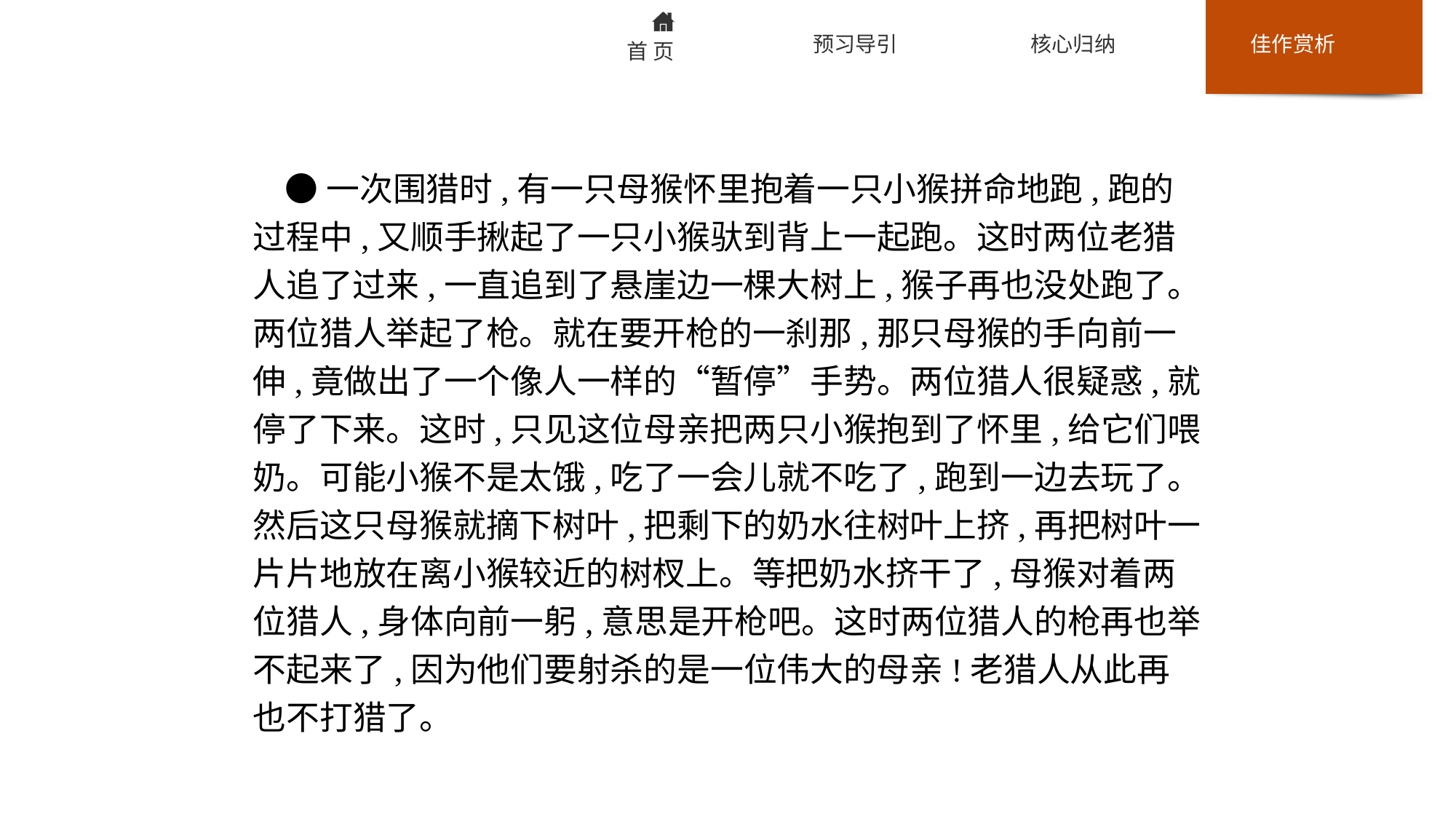

●一次围猎时,有一只母猴怀里抱着一只小猴拼命地跑,跑的过程中,又顺手揪起了一只小猴驮到背上一起跑。这时两位老猎人追了过来,一直追到了悬崖边一棵大树上,猴子再也没处跑了。两位猎人举起了枪。就在要开枪的一刹那,那只母猴的手向前一伸,竟做出了一个像人一样的“暂停”手势。两位猎人很疑惑,就停了下来。这时,只见这位母亲把两只小猴抱到了怀里,给它们喂奶。可能小猴不是太饿,吃了一会儿就不吃了,跑到一边去玩了。然后这只母猴就摘下树叶,把剩下的奶水往树叶上挤,再把树叶一片片地放在离小猴较近的树杈上。等把奶水挤干了,母猴对着两位猎人,身体向前一躬,意思是开枪吧。这时两位猎人的枪再也举不起来了,因为他们要射杀的是一位伟大的母亲!老猎人从此再也不打猎了。